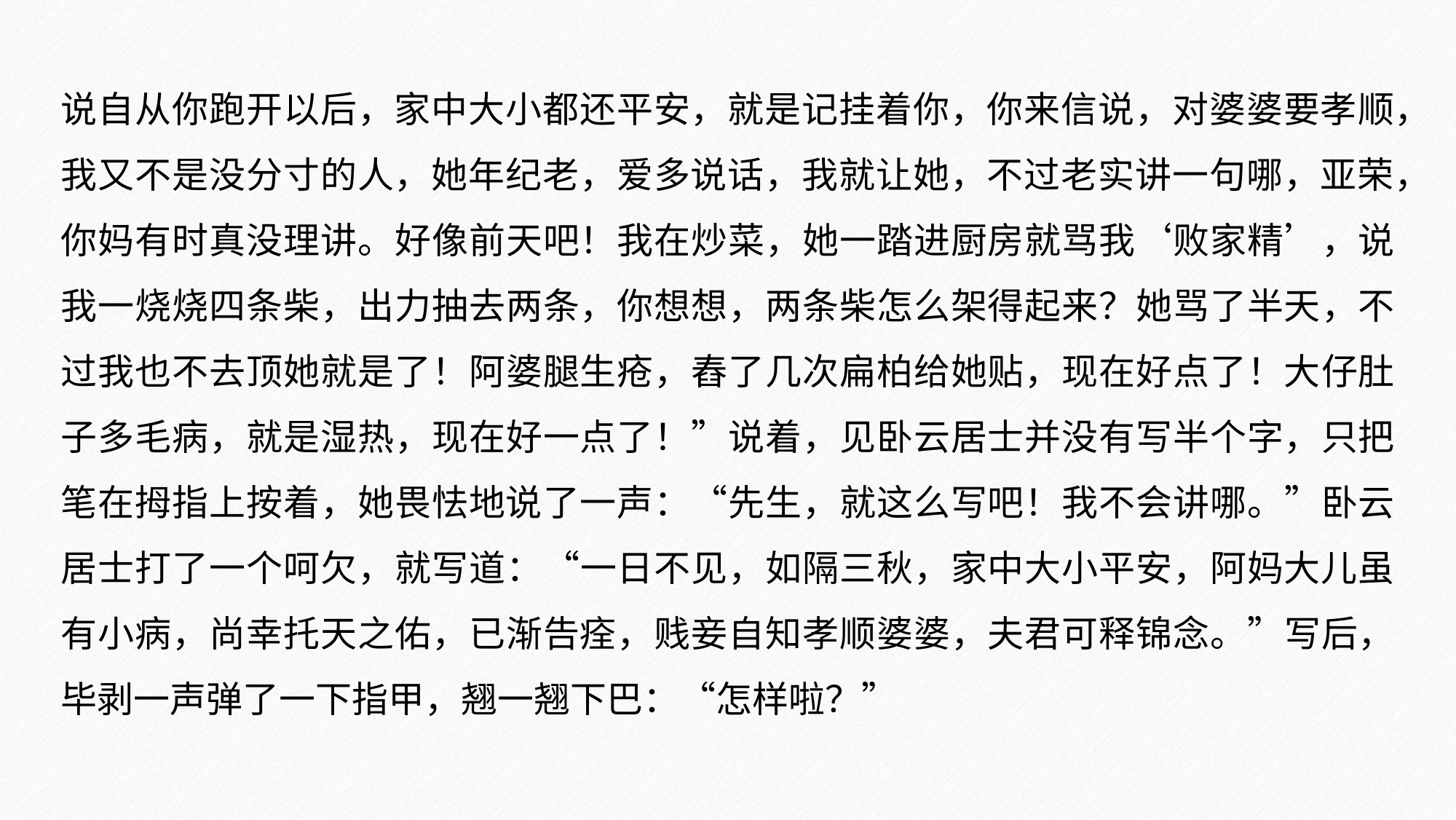

说自从你跑开以后，家中大小都还平安，就是记挂着你，你来信说，对婆婆要孝顺，我又不是没分寸的人，她年纪老，爱多说话，我就让她，不过老实讲一句哪，亚荣，你妈有时真没理讲。好像前天吧！我在炒菜，她一踏进厨房就骂我‘败家精’，说我一烧烧四条柴，出力抽去两条，你想想，两条柴怎么架得起来？她骂了半天，不过我也不去顶她就是了！阿婆腿生疮，舂了几次扁柏给她贴，现在好点了！大仔肚子多毛病，就是湿热，现在好一点了！”说着，见卧云居士并没有写半个字，只把笔在拇指上按着，她畏怯地说了一声：“先生，就这么写吧！我不会讲哪。”卧云居士打了一个呵欠，就写道：“一日不见，如隔三秋，家中大小平安，阿妈大儿虽有小病，尚幸托天之佑，已渐告痊，贱妾自知孝顺婆婆，夫君可释锦念。”写后，毕剥一声弹了一下指甲，翘一翘下巴：“怎样啦？”